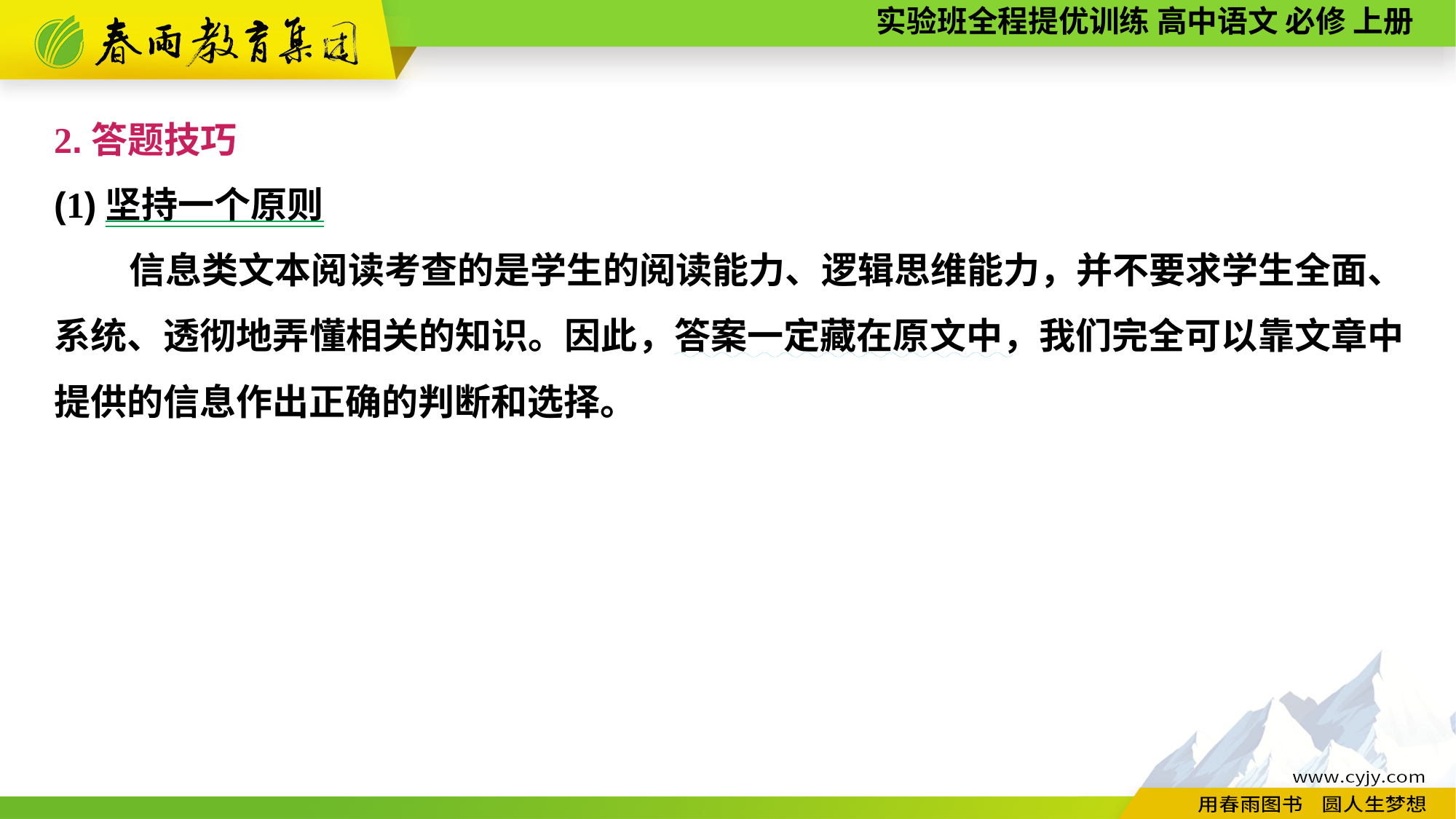

2.答题技巧
(1)坚持一个原则
信息类文本阅读考查的是学生的阅读能力、逻辑思维能力，并不要求学生全面、系统、透彻地弄懂相关的知识。因此，答案一定藏在原文中，我们完全可以靠文章中提供的信息作出正确的判断和选择。